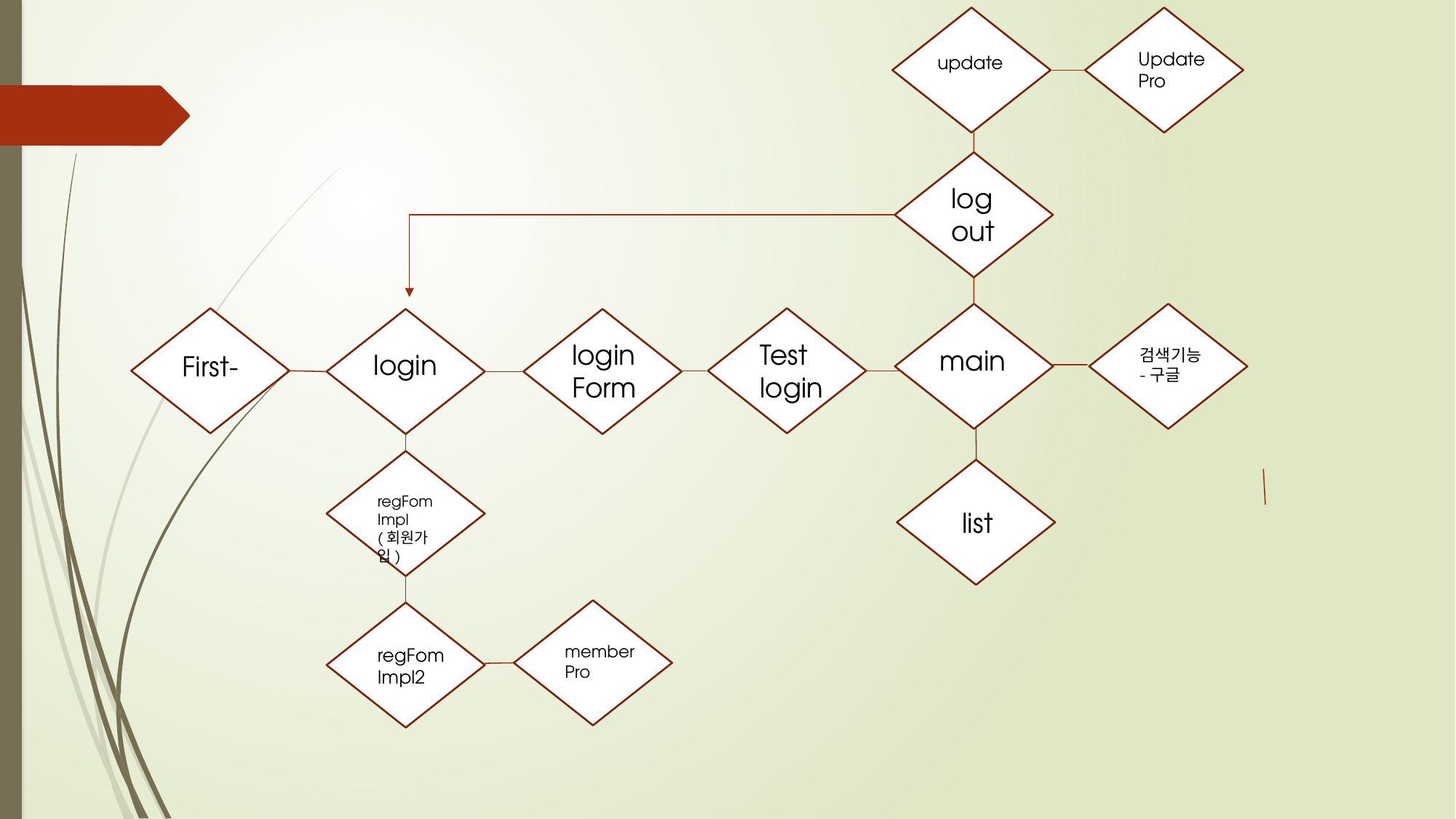

update

Update
Pro

log
out

main

검색기능
-구글

First-

Test
login

login
Form

login

regFom
Impl
(회원가입)

list

memberPro

regFom
Impl2